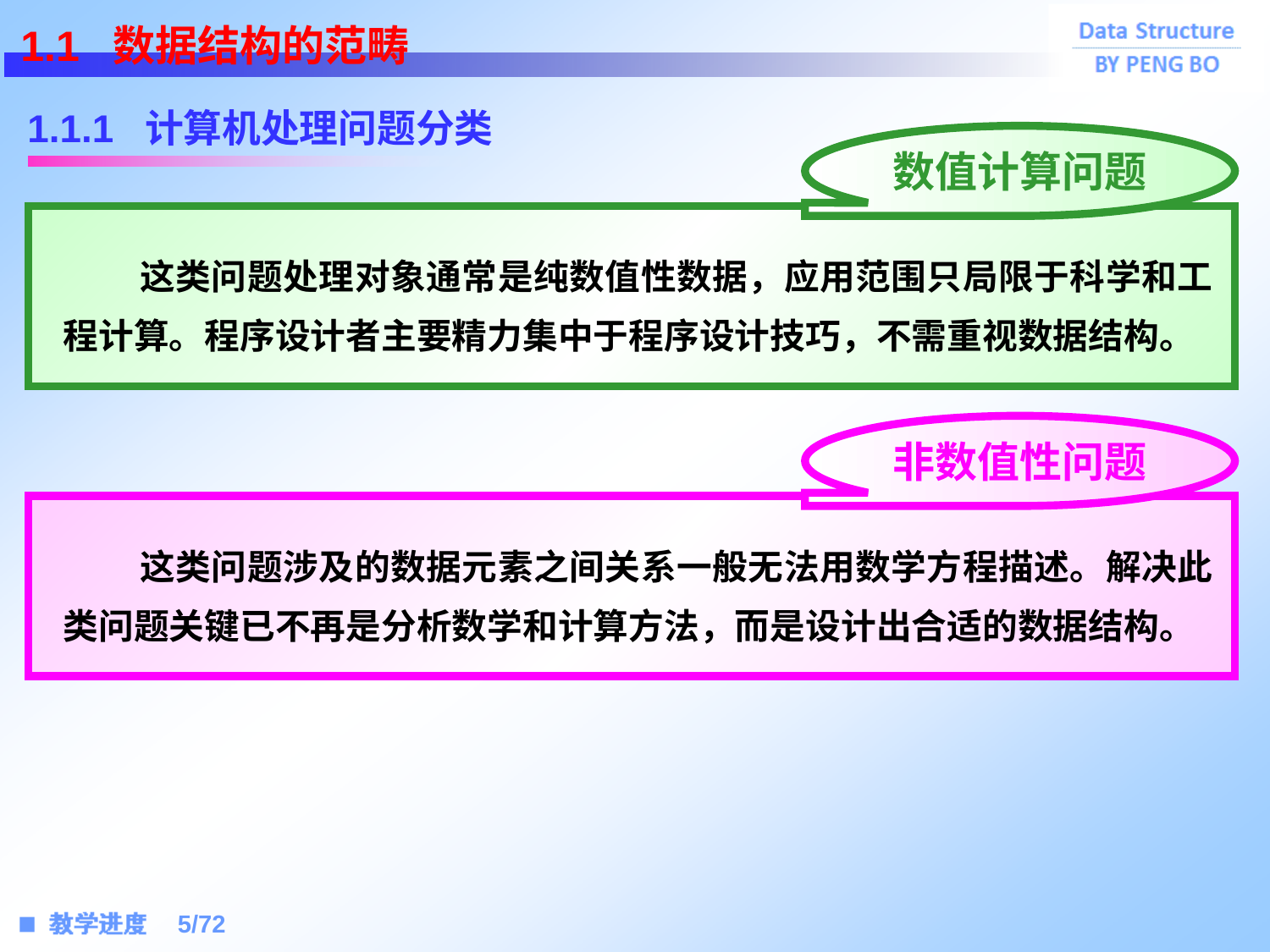

1.1  数据结构的范畴

1.1.1  计算机处理问题分类

数值计算问题

        这类问题处理对象通常是纯数值性数据，应用范围只局限于科学和工程计算。程序设计者主要精力集中于程序设计技巧，不需重视数据结构。
非数值性问题

        这类问题涉及的数据元素之间关系一般无法用数学方程描述。解决此类问题关键已不再是分析数学和计算方法，而是设计出合适的数据结构。